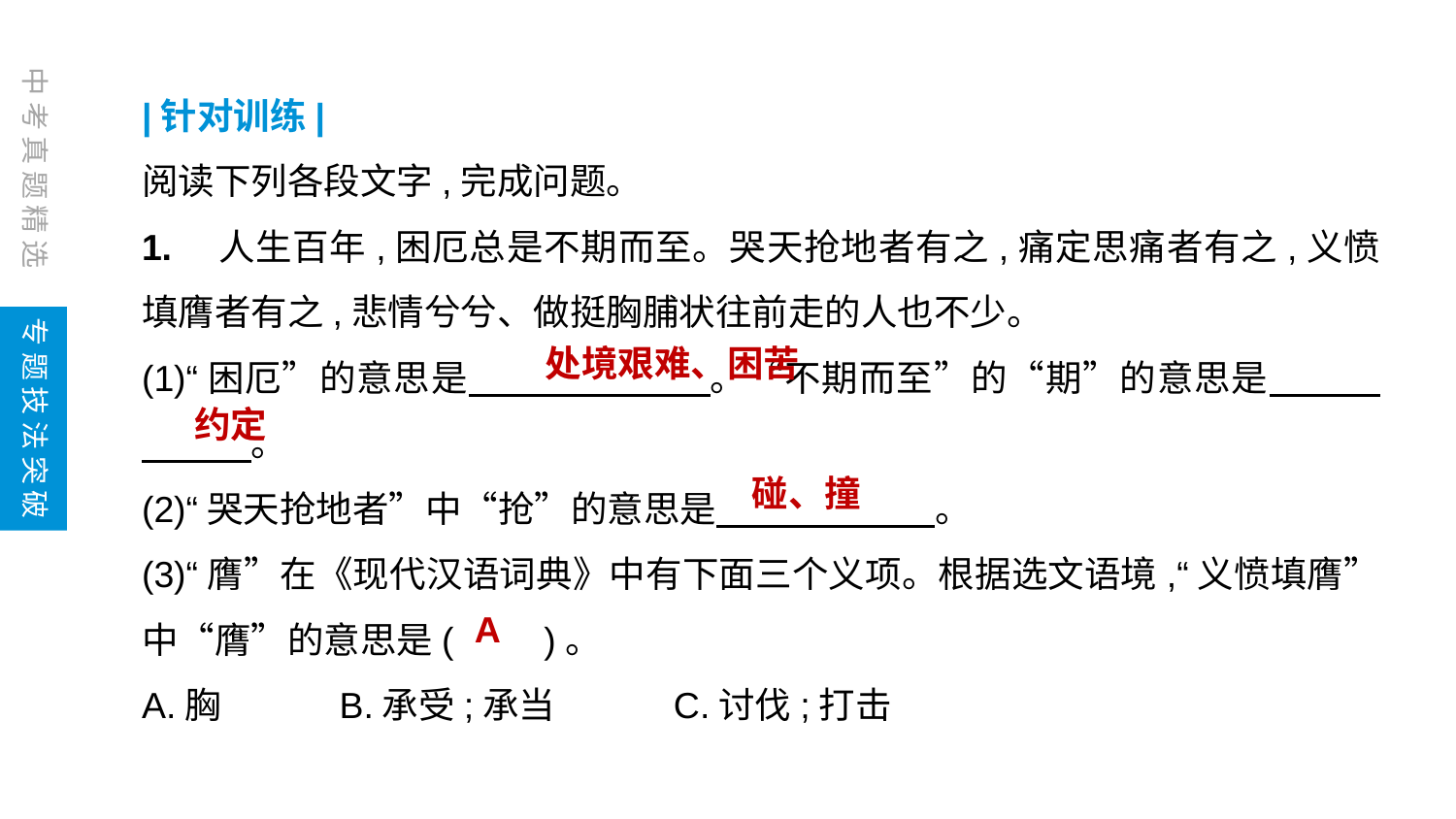

中考真题精选
|针对训练|
阅读下列各段文字,完成问题。
1.　人生百年,困厄总是不期而至。哭天抢地者有之,痛定思痛者有之,义愤填膺者有之,悲情兮兮、做挺胸脯状往前走的人也不少。
(1)“困厄”的意思是　　　　　  　。“不期而至”的“期”的意思是　　　　　　。
(2)“哭天抢地者”中“抢”的意思是　　　　　　。
(3)“膺”在《现代汉语词典》中有下面三个义项。根据选文语境,“义愤填膺”中“膺”的意思是(　　)。
A.胸　　　B.承受;承当　　　C.讨伐;打击

专题技法突破
处境艰难、困苦
约定
碰、撞
A